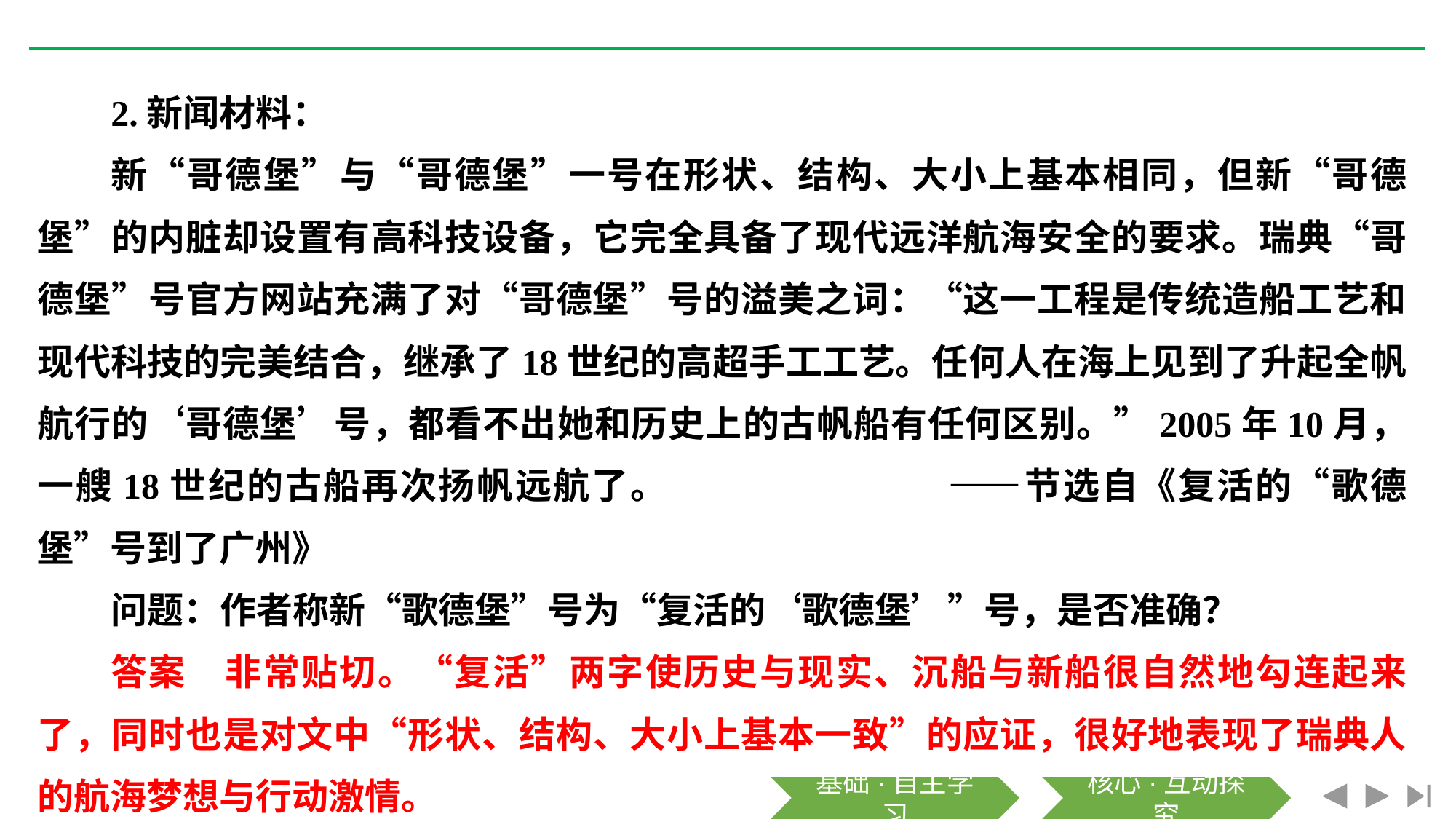

2.新闻材料：
新“哥德堡”与“哥德堡”一号在形状、结构、大小上基本相同，但新“哥德堡”的内脏却设置有高科技设备，它完全具备了现代远洋航海安全的要求。瑞典“哥德堡”号官方网站充满了对“哥德堡”号的溢美之词：“这一工程是传统造船工艺和现代科技的完美结合，继承了18世纪的高超手工工艺。任何人在海上见到了升起全帆航行的‘哥德堡’号，都看不出她和历史上的古帆船有任何区别。”2005年10月，一艘18世纪的古船再次扬帆远航了。			——节选自《复活的“歌德堡”号到了广州》
问题：作者称新“歌德堡”号为“复活的‘歌德堡’”号，是否准确？
答案　非常贴切。“复活”两字使历史与现实、沉船与新船很自然地勾连起来了，同时也是对文中“形状、结构、大小上基本一致”的应证，很好地表现了瑞典人的航海梦想与行动激情。